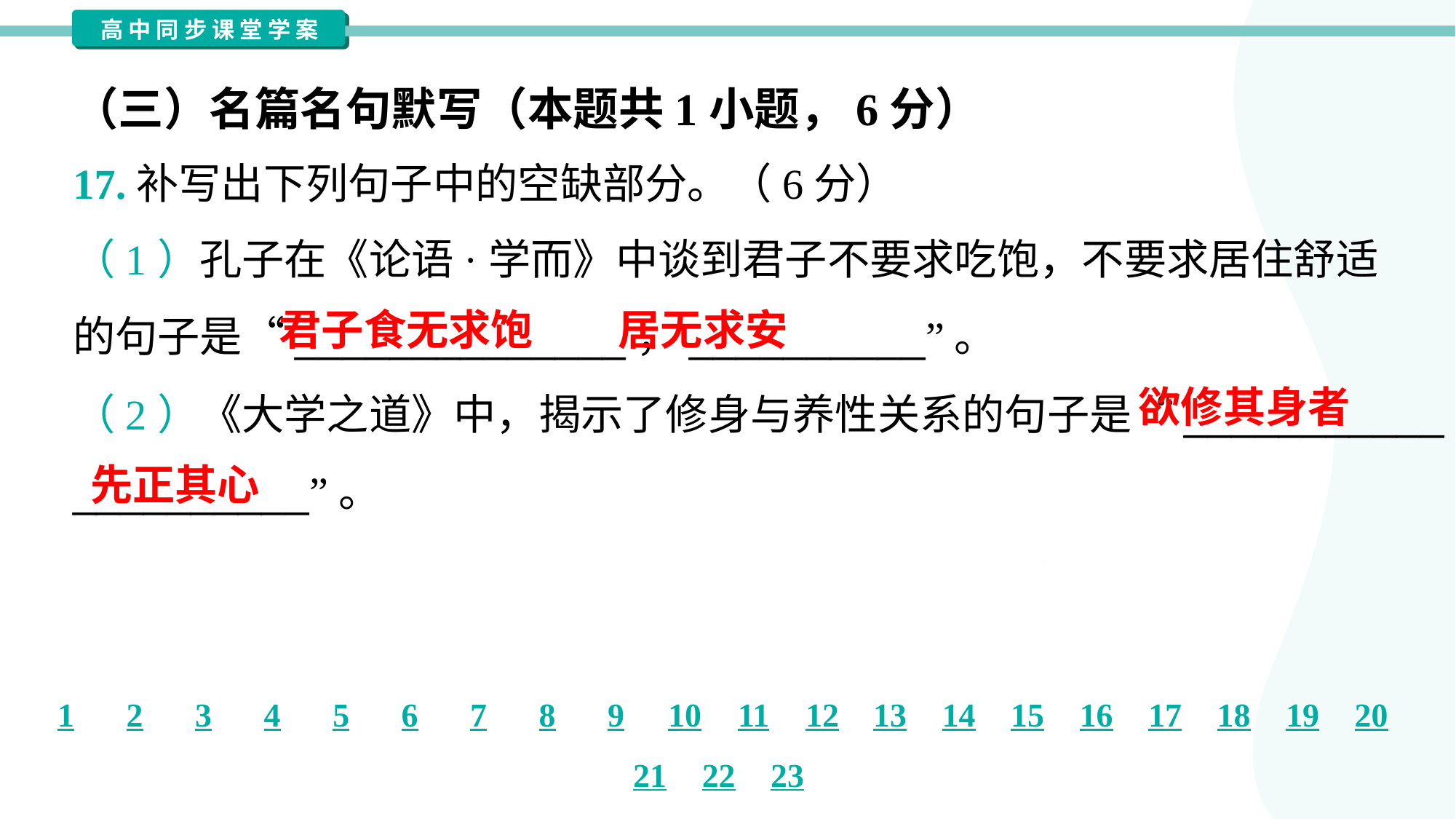

（三）名篇名句默写（本题共1小题，6分）
17.补写出下列句子中的空缺部分。（6分）
（1）孔子在《论语·学而》中谈到君子不要求吃饱，不要求居住舒适
的句子是“______________，__________”。
（2）《大学之道》中，揭示了修身与养性关系的句子是“___________，
__________”。
君子食无求饱
居无求安
欲修其身者
先正其心